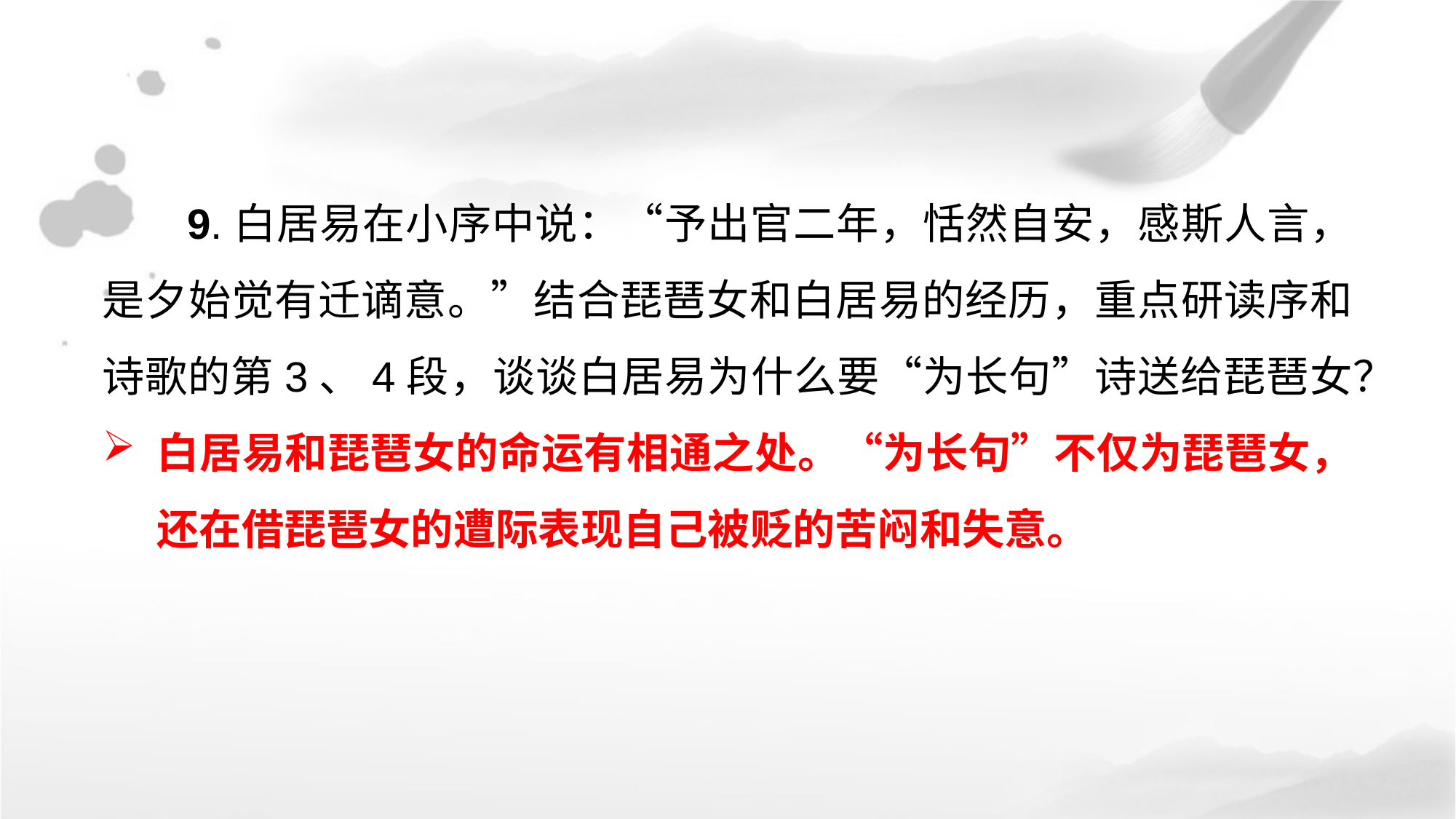

9.白居易在小序中说：“予出官二年，恬然自安，感斯人言，是夕始觉有迁谪意。”结合琵琶女和白居易的经历，重点研读序和诗歌的第3、4段，谈谈白居易为什么要“为长句”诗送给琵琶女？
白居易和琵琶女的命运有相通之处。“为长句”不仅为琵琶女，还在借琵琶女的遭际表现自己被贬的苦闷和失意。